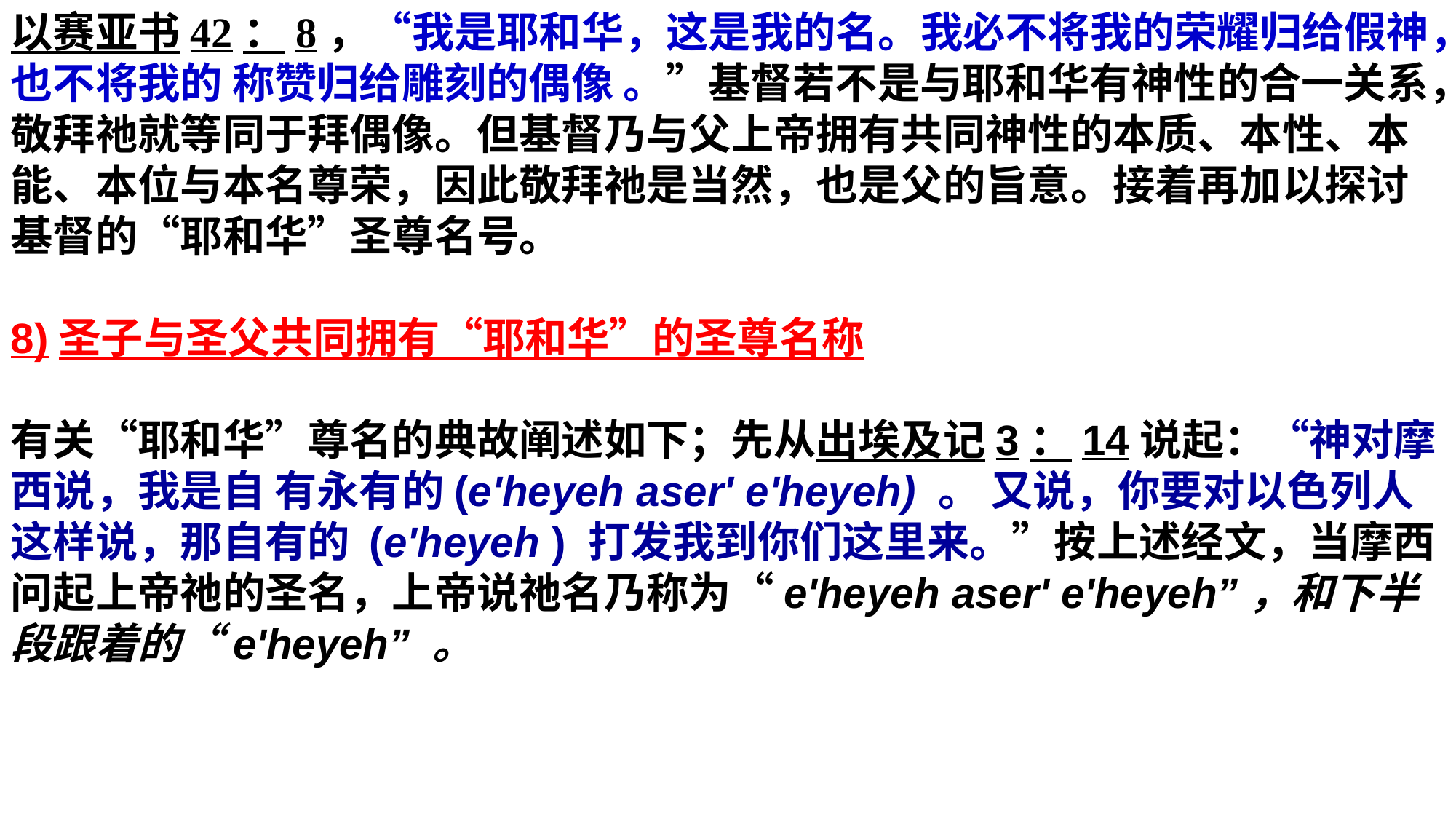

以赛亚书42：8，“我是耶和华，这是我的名。我必不将我的荣耀归给假神，也不将我的 称赞归给雕刻的偶像 。”基督若不是与耶和华有神性的合一关系，敬拜祂就等同于拜偶像。但基督乃与父上帝拥有共同神性的本质、本性、本能、本位与本名尊荣，因此敬拜祂是当然，也是父的旨意。接着再加以探讨基督的“耶和华”圣尊名号。

8)圣子与圣父共同拥有“耶和华”的圣尊名称

有关“耶和华”尊名的典故阐述如下；先从出埃及记3：14说起：“神对摩西说，我是自 有永有的(e'heyeh aser' e'heyeh) 。 又说，你要对以色列人这样说，那自有的 (e'heyeh ) 打发我到你们这里来。”按上述经文，当摩西问起上帝祂的圣名，上帝说祂名乃称为“e'heyeh aser' e'heyeh”，和下半段跟着的“e'heyeh” 。